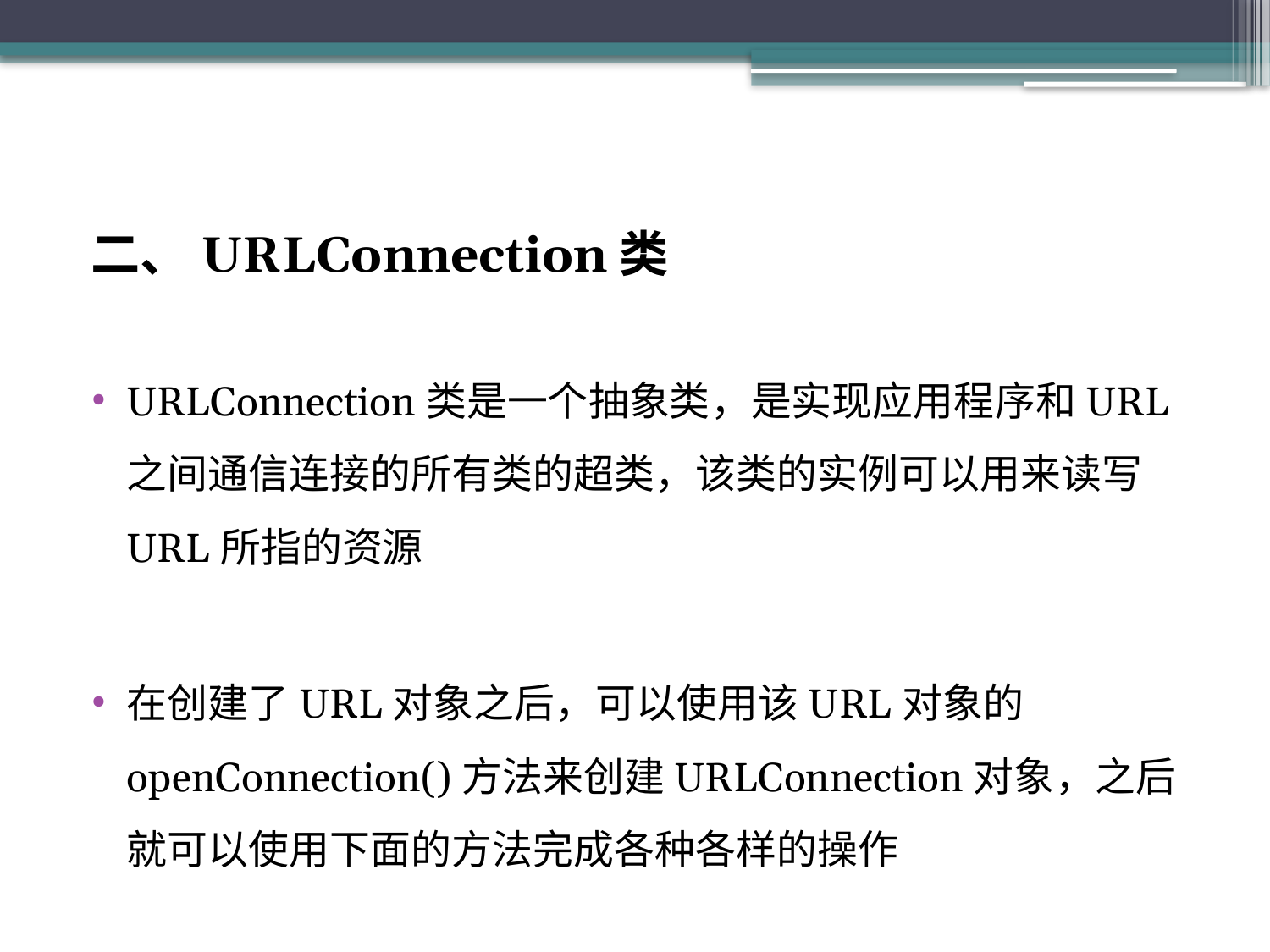

#
二、URLConnection类

URLConnection类是一个抽象类，是实现应用程序和URL之间通信连接的所有类的超类，该类的实例可以用来读写URL所指的资源

在创建了URL对象之后，可以使用该URL对象的openConnection()方法来创建URLConnection对象，之后就可以使用下面的方法完成各种各样的操作